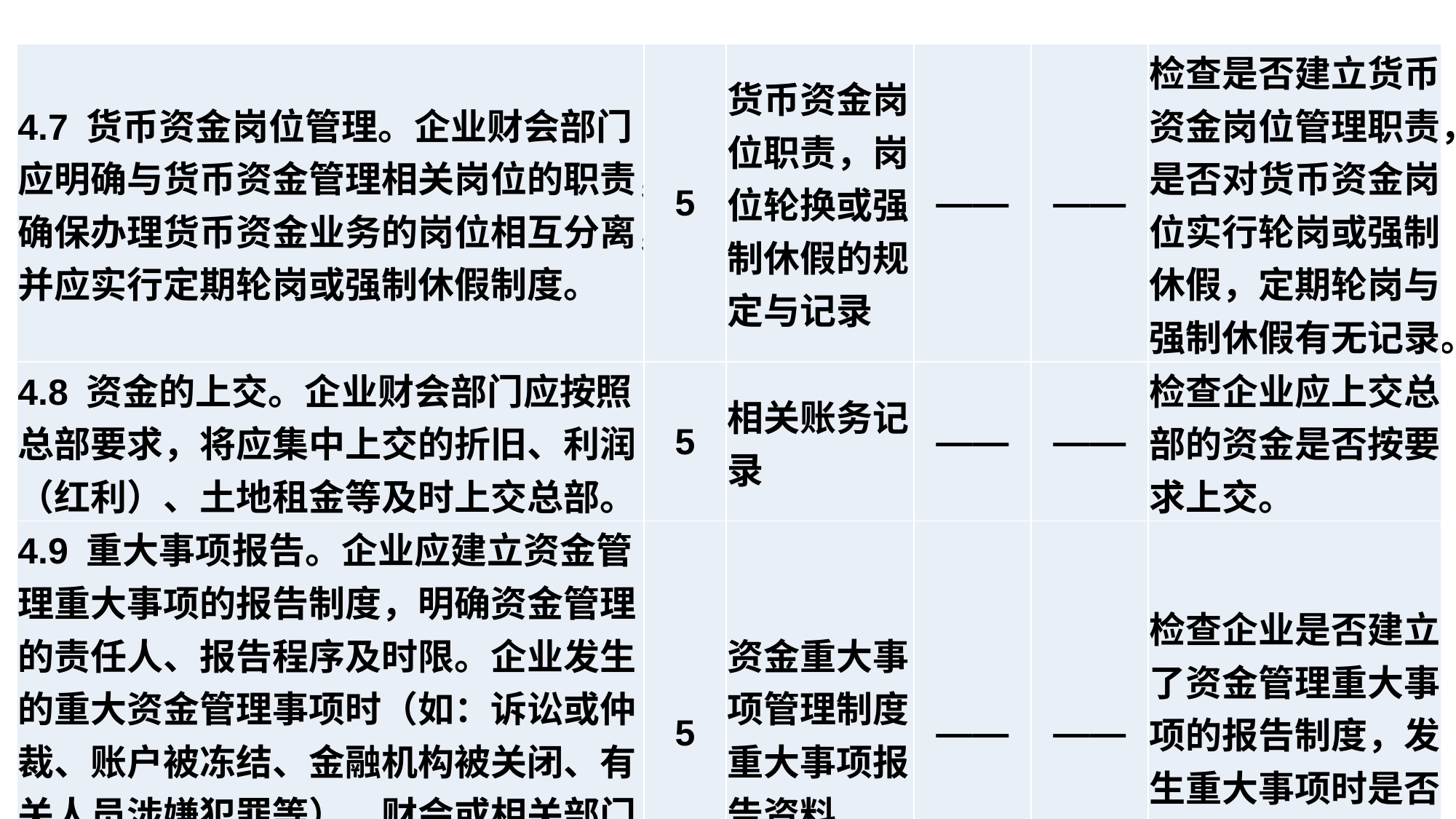

| 4.7 货币资金岗位管理。企业财会部门应明确与货币资金管理相关岗位的职责，确保办理货币资金业务的岗位相互分离，并应实行定期轮岗或强制休假制度。 | 5 | 货币资金岗位职责，岗位轮换或强制休假的规定与记录 | —— | —— | 检查是否建立货币资金岗位管理职责，是否对货币资金岗位实行轮岗或强制休假，定期轮岗与强制休假有无记录。 |
| --- | --- | --- | --- | --- | --- |
| 4.8 资金的上交。企业财会部门应按照总部要求，将应集中上交的折旧、利润（红利）、土地租金等及时上交总部。 | 5 | 相关账务记录 | —— | —— | 检查企业应上交总部的资金是否按要求上交。 |
| 4.9 重大事项报告。企业应建立资金管理重大事项的报告制度，明确资金管理的责任人、报告程序及时限。企业发生的重大资金管理事项时（如：诉讼或仲裁、账户被冻结、金融机构被关闭、有关人员涉嫌犯罪等），财会或相关部门应及时报告总会计师，同时于48小时内报告总部。 | 5 | 资金重大事项管理制度，重大事项报告资料 | —— | —— | 检查企业是否建立了资金管理重大事项的报告制度，发生重大事项时是否按规定执行。 |